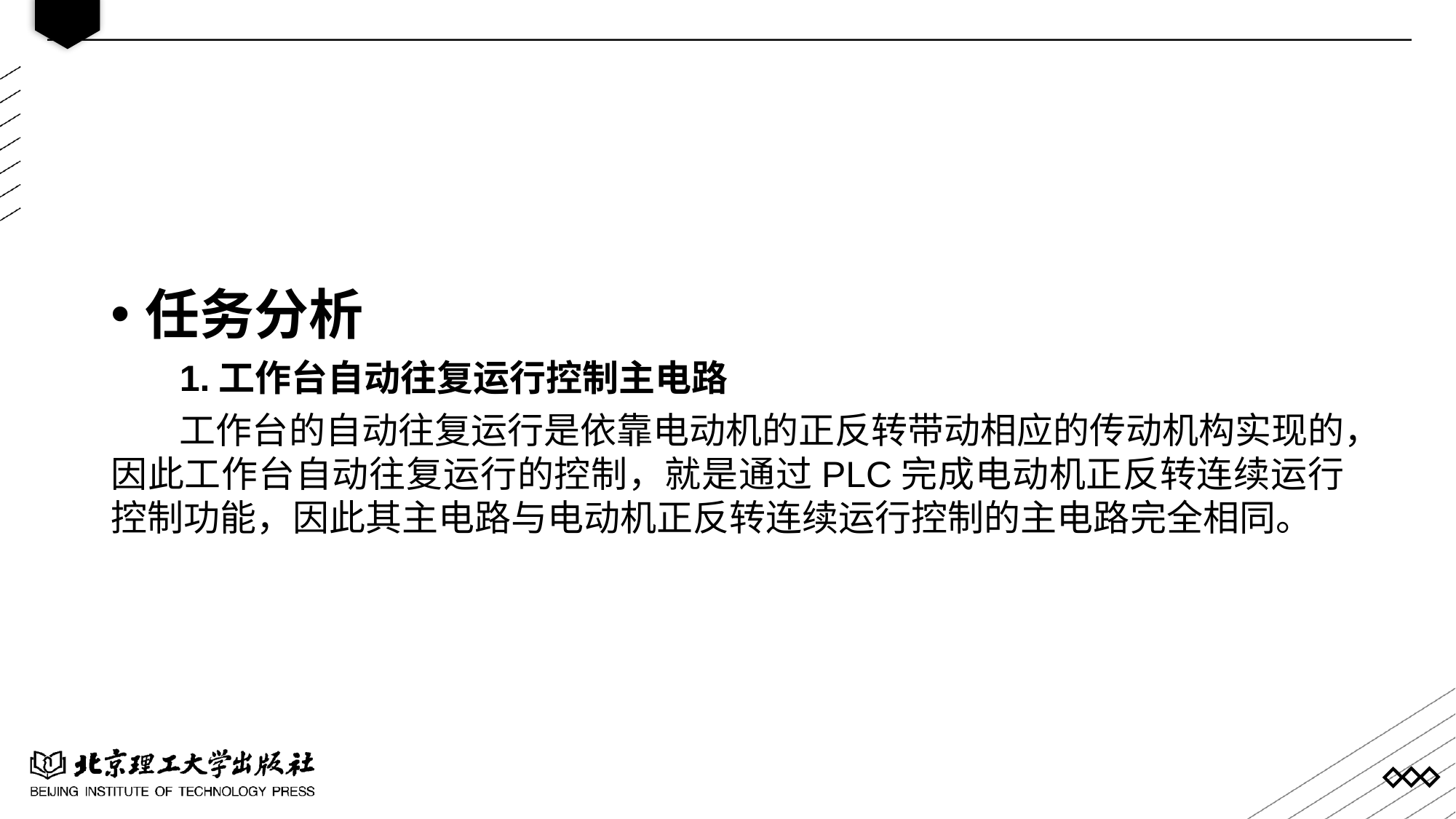

任务分析
1.工作台自动往复运行控制主电路
工作台的自动往复运行是依靠电动机的正反转带动相应的传动机构实现的，因此工作台自动往复运行的控制，就是通过PLC完成电动机正反转连续运行控制功能，因此其主电路与电动机正反转连续运行控制的主电路完全相同。